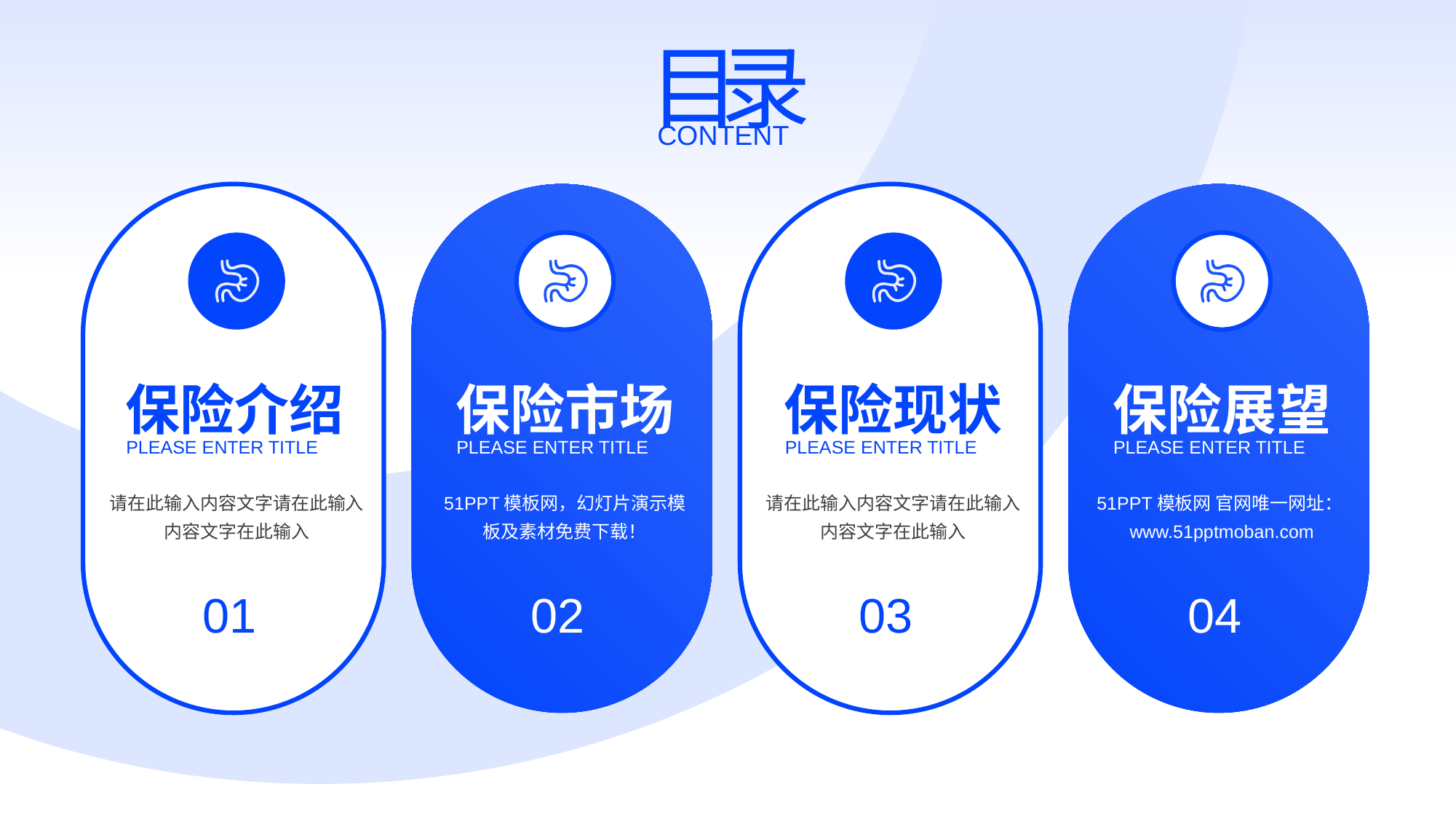

目
录
content

保险介绍
please enter title
请在此输入内容文字请在此输入内容文字在此输入
01

保险市场
please enter title
51PPT模板网，幻灯片演示模板及素材免费下载！
02

保险现状
please enter title
请在此输入内容文字请在此输入内容文字在此输入
03

保险展望
please enter title
51PPT模板网 官网唯一网址：www.51pptmoban.com
04